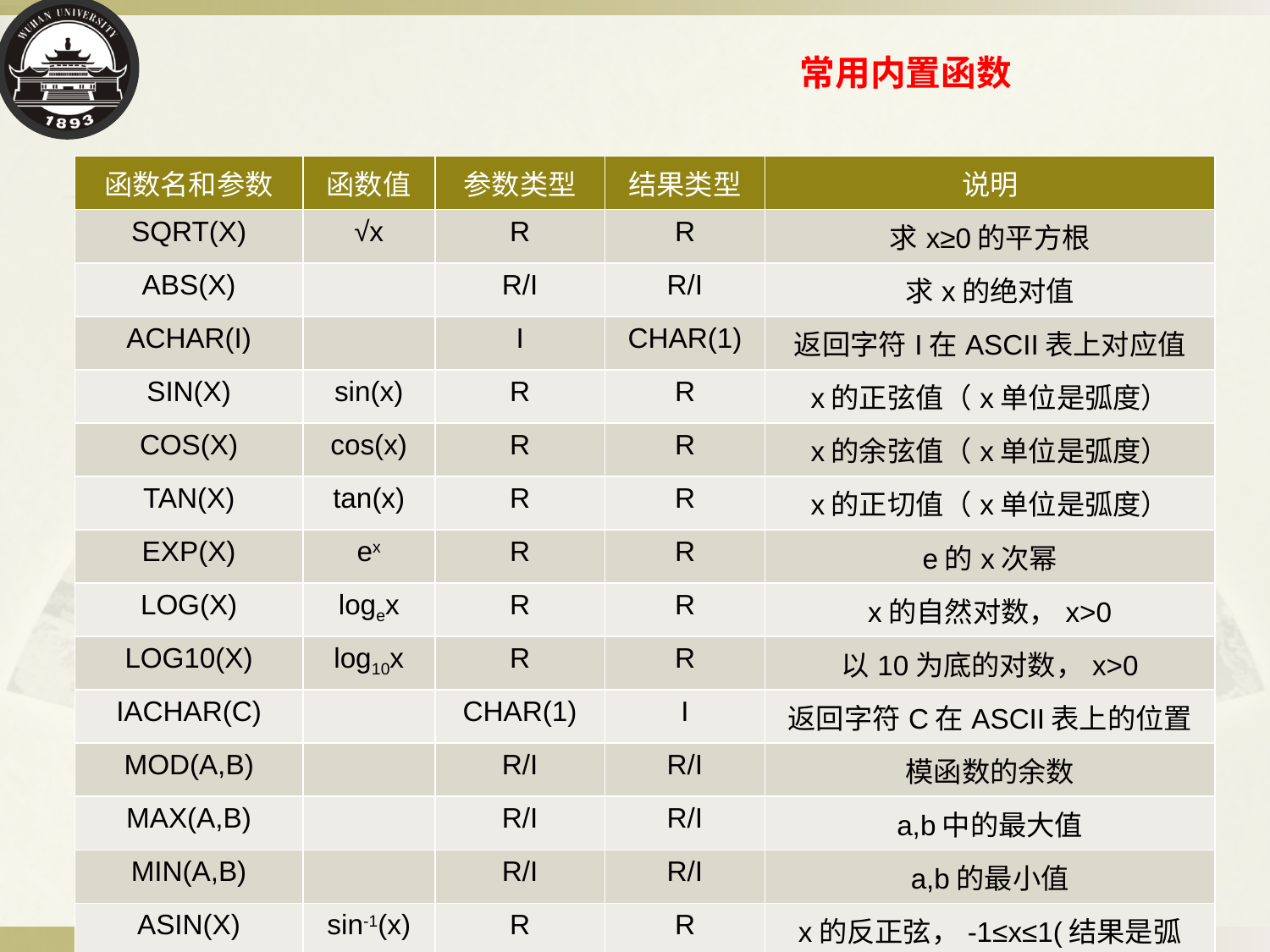

# 常用内置函数

| 函数名和参数 | 函数值 | 参数类型 | 结果类型 | 说明 |
| --- | --- | --- | --- | --- |
| SQRT(X) | √x | R | R | 求x≥0的平方根 |
| ABS(X) |  | R/I | R/I | 求x的绝对值 |
| ACHAR(I) |  | I | CHAR(1) | 返回字符I在ASCII表上对应值 |
| SIN(X) | sin(x) | R | R | x的正弦值（x单位是弧度） |
| COS(X) | cos(x) | R | R | x的余弦值（x单位是弧度） |
| TAN(X) | tan(x) | R | R | x的正切值（x单位是弧度） |
| EXP(X) | ex | R | R | e的x次幂 |
| LOG(X) | logex | R | R | x的自然对数，x>0 |
| LOG10(X) | log10x | R | R | 以10为底的对数，x>0 |
| IACHAR(C) |  | CHAR(1) | I | 返回字符C在ASCII表上的位置 |
| MOD(A,B) |  | R/I | R/I | 模函数的余数 |
| MAX(A,B) |  | R/I | R/I | a,b中的最大值 |
| MIN(A,B) |  | R/I | R/I | a,b的最小值 |
| ASIN(X) | sin-1(x) | R | R | x的反正弦，-1≤x≤1(结果是弧度） |
| ACOS(X) |  |  |  |  |